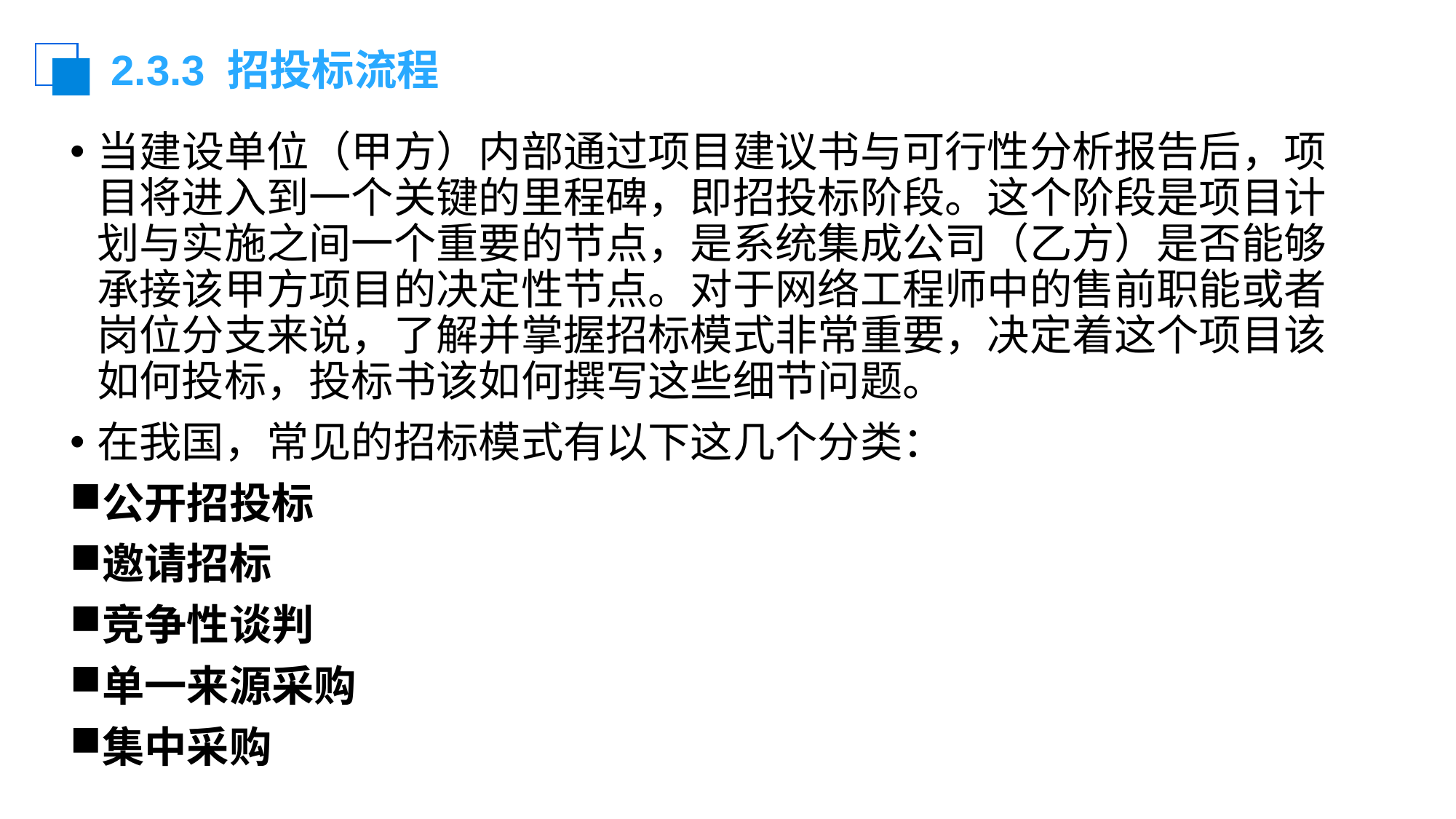

# 2.3.3 招投标流程
当建设单位（甲方）内部通过项目建议书与可行性分析报告后，项目将进入到一个关键的里程碑，即招投标阶段。这个阶段是项目计划与实施之间一个重要的节点，是系统集成公司（乙方）是否能够承接该甲方项目的决定性节点。对于网络工程师中的售前职能或者岗位分支来说，了解并掌握招标模式非常重要，决定着这个项目该如何投标，投标书该如何撰写这些细节问题。
在我国，常见的招标模式有以下这几个分类：
公开招投标
邀请招标
竞争性谈判
单一来源采购
集中采购